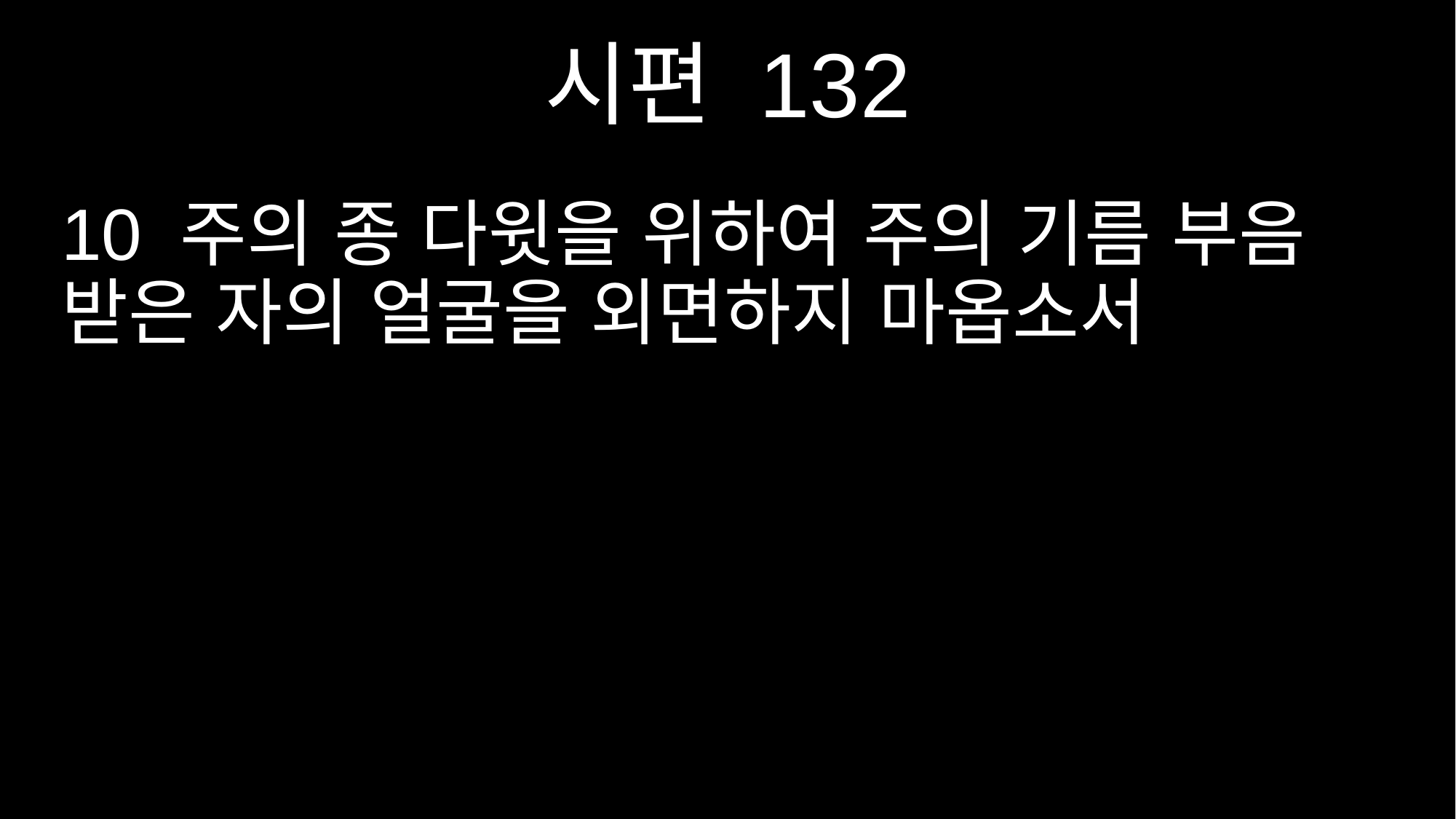

시편 132
10 주의 종 다윗을 위하여 주의 기름 부음 받은 자의 얼굴을 외면하지 마옵소서